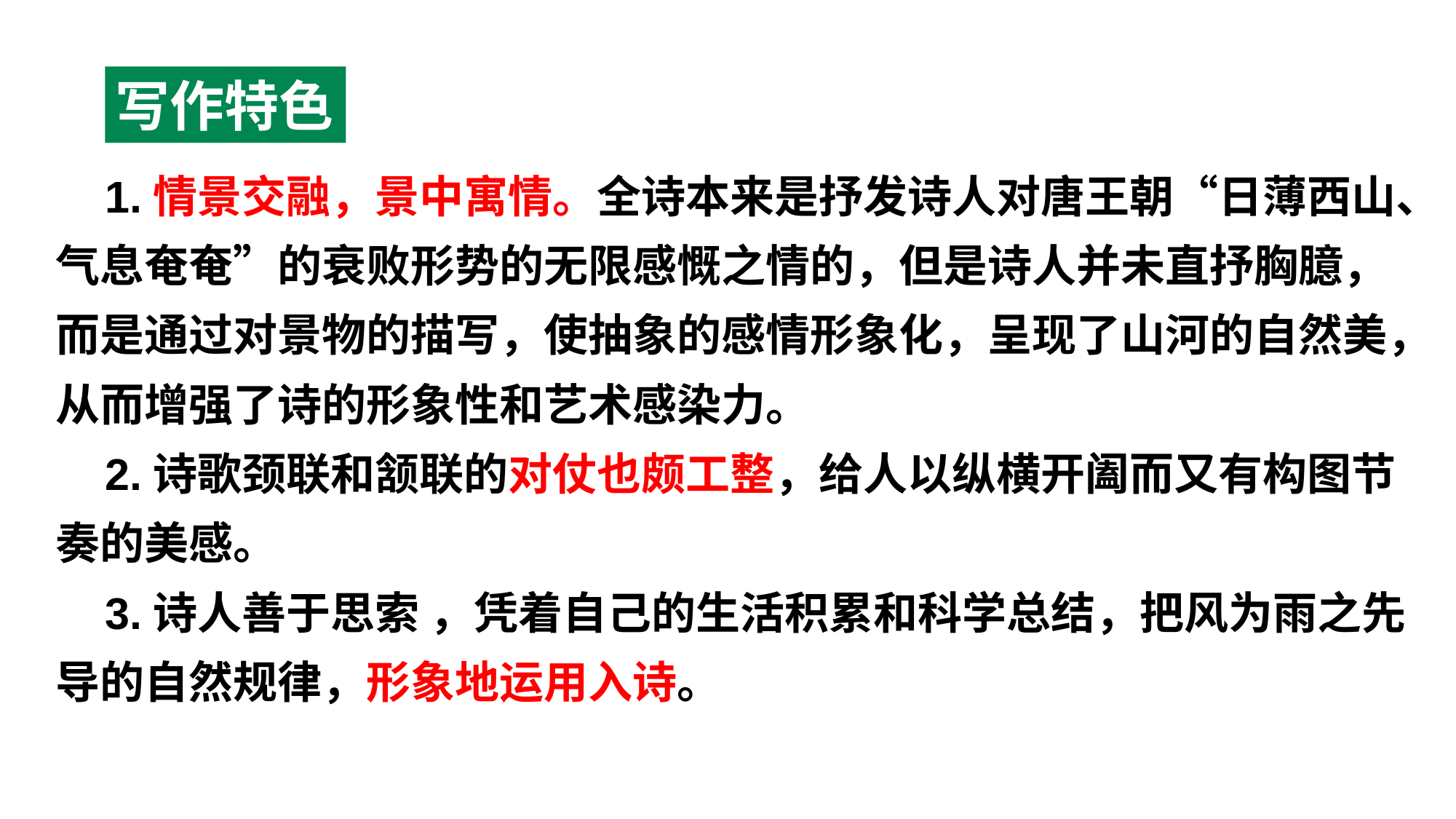

写作特色
    1.情景交融，景中寓情。全诗本来是抒发诗人对唐王朝“日薄西山、气息奄奄”的衰败形势的无限感慨之情的，但是诗人并未直抒胸臆，而是通过对景物的描写，使抽象的感情形象化，呈现了山河的自然美，从而增强了诗的形象性和艺术感染力。
    2.诗歌颈联和颔联的对仗也颇工整，给人以纵横开阖而又有构图节奏的美感。
    3.诗人善于思索 ，凭着自己的生活积累和科学总结，把风为雨之先导的自然规律，形象地运用入诗。